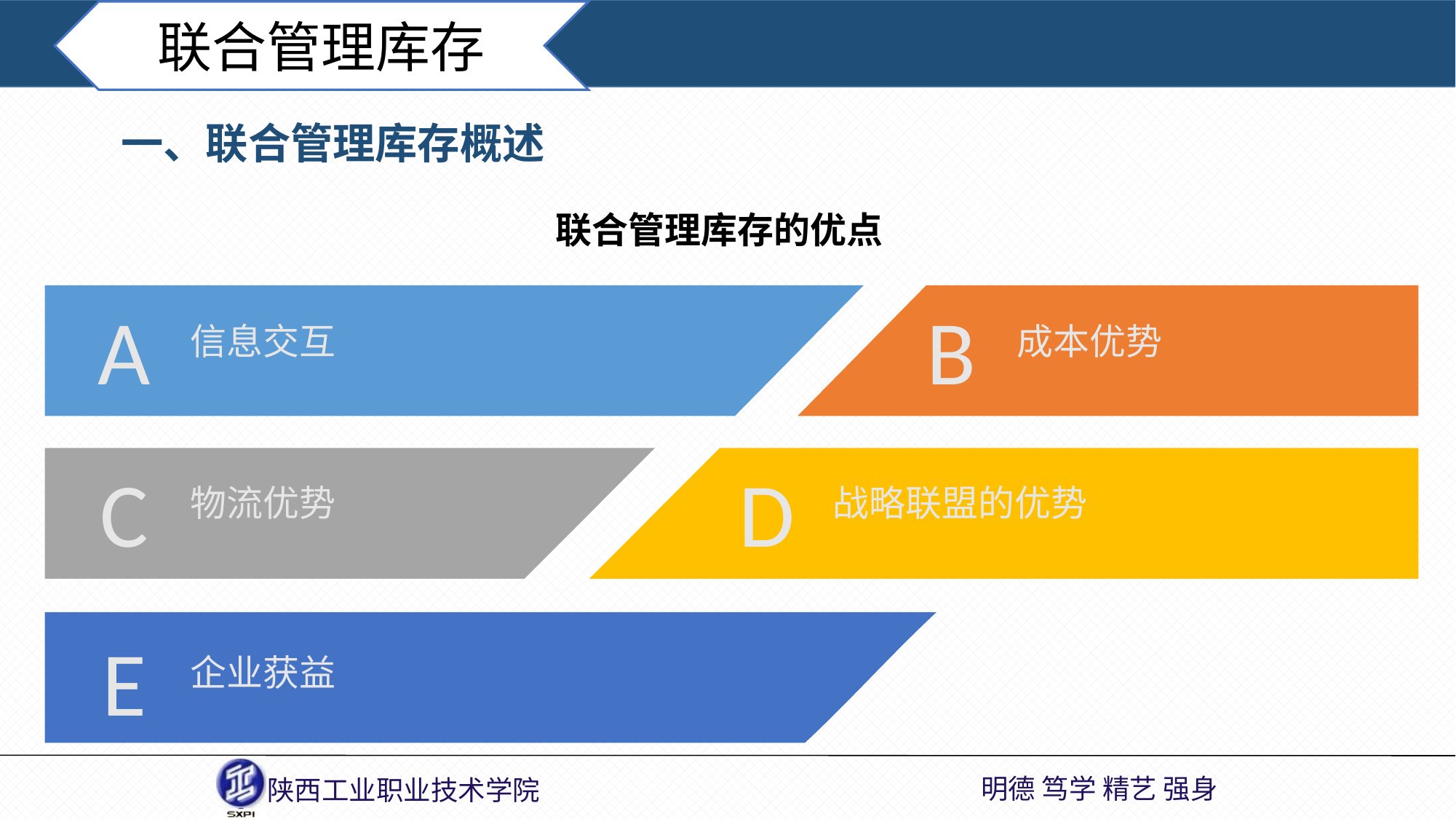

联合管理库存
一、联合管理库存概述
联合管理库存的优点
A
B

信息交互
成本优势
C
D

物流优势
战略联盟的优势
E

企业获益